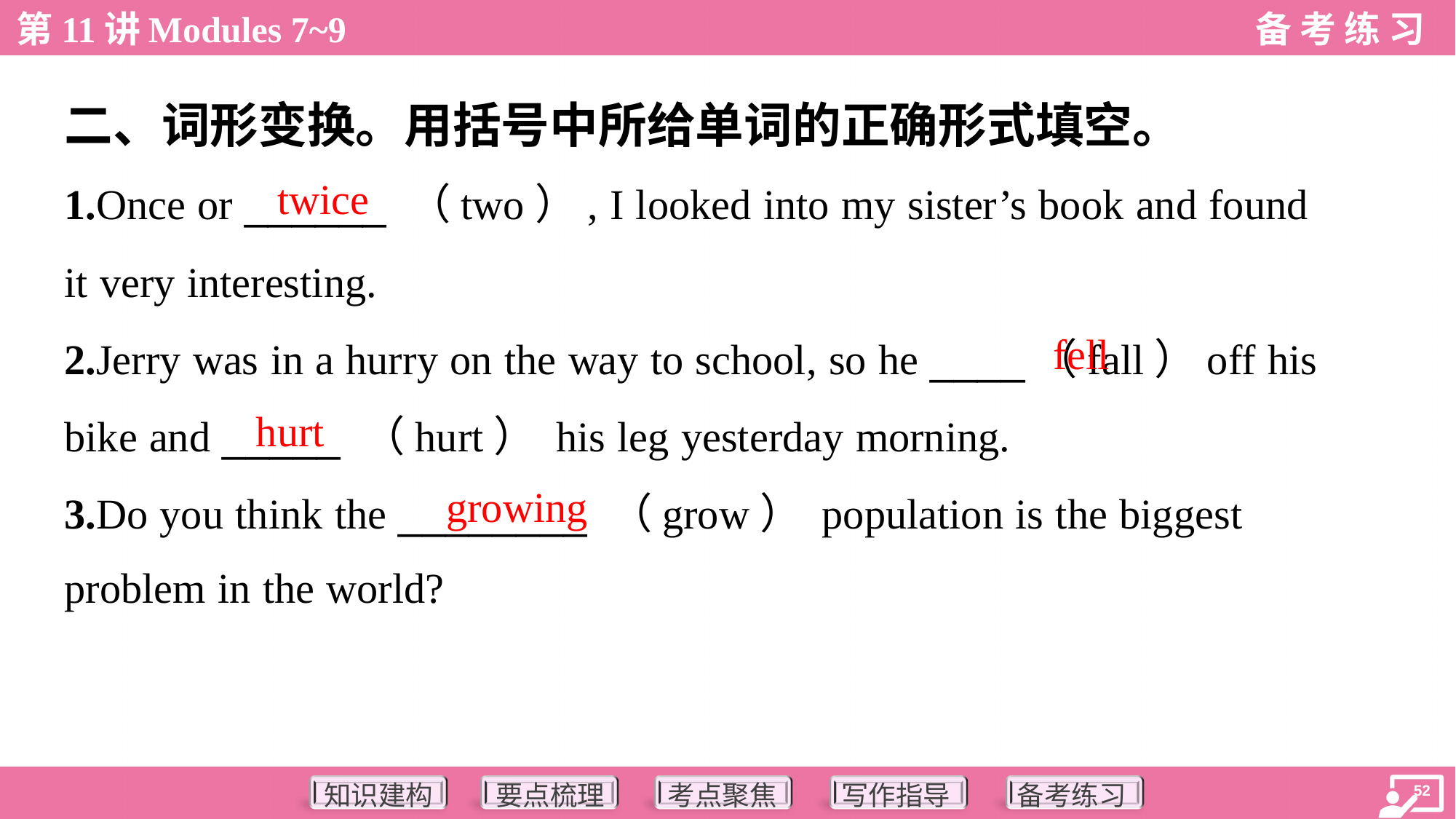

二、词形变换。用括号中所给单词的正确形式填空。
twice
1.Once or ______ （two）, I looked into my sister’s book and found
it very interesting.
2.Jerry was in a hurry on the way to school, so he ____（fall）off his
bike and _____ （hurt） his leg yesterday morning.
3.Do you think the ________ （grow） population is the biggest
problem in the world?
fell
hurt
growing